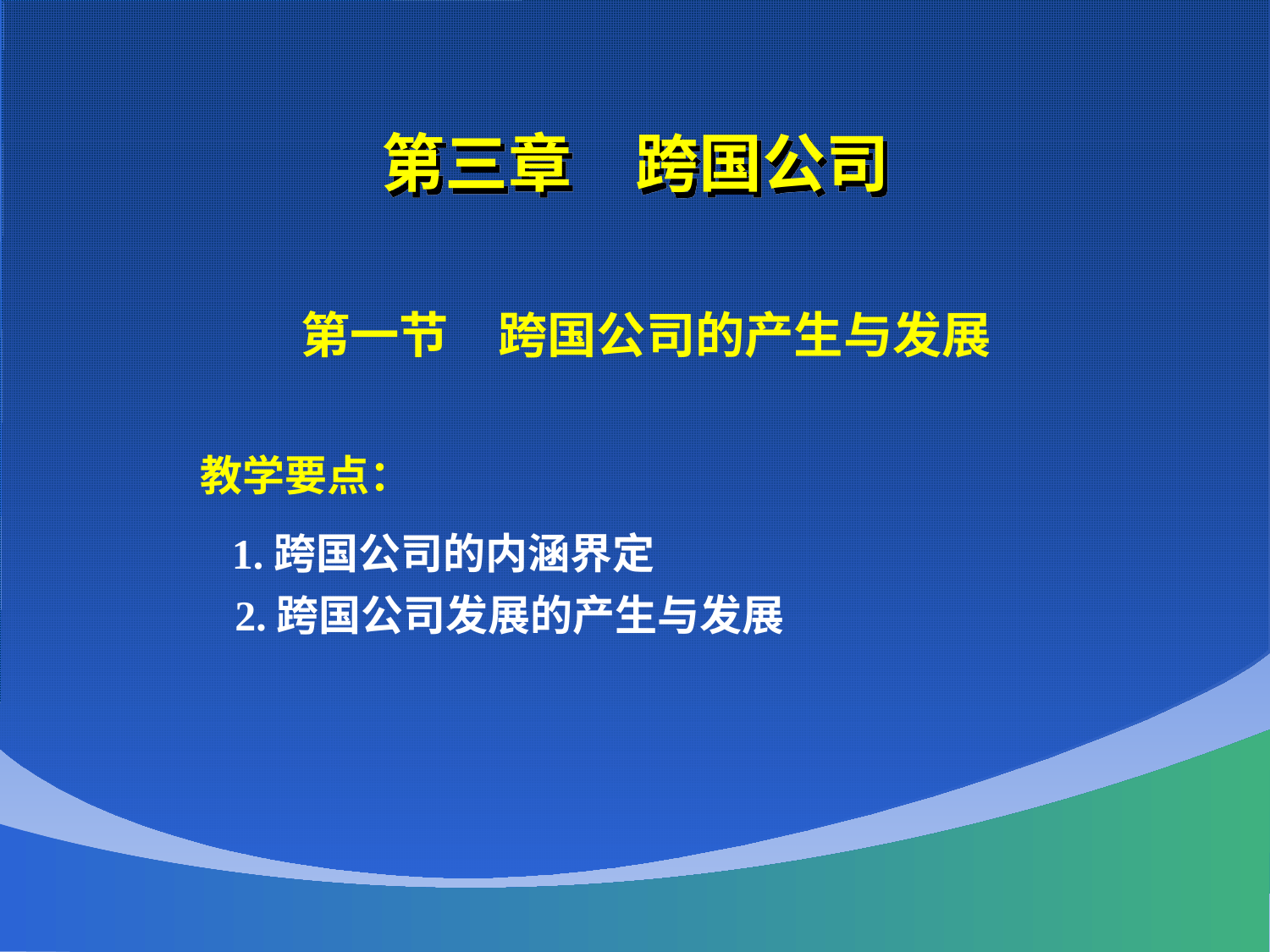

# 第三章　跨国公司

                   第一节　跨国公司的产生与发展

          教学要点：
           1.跨国公司的内涵界定
               2.跨国公司发展的产生与发展